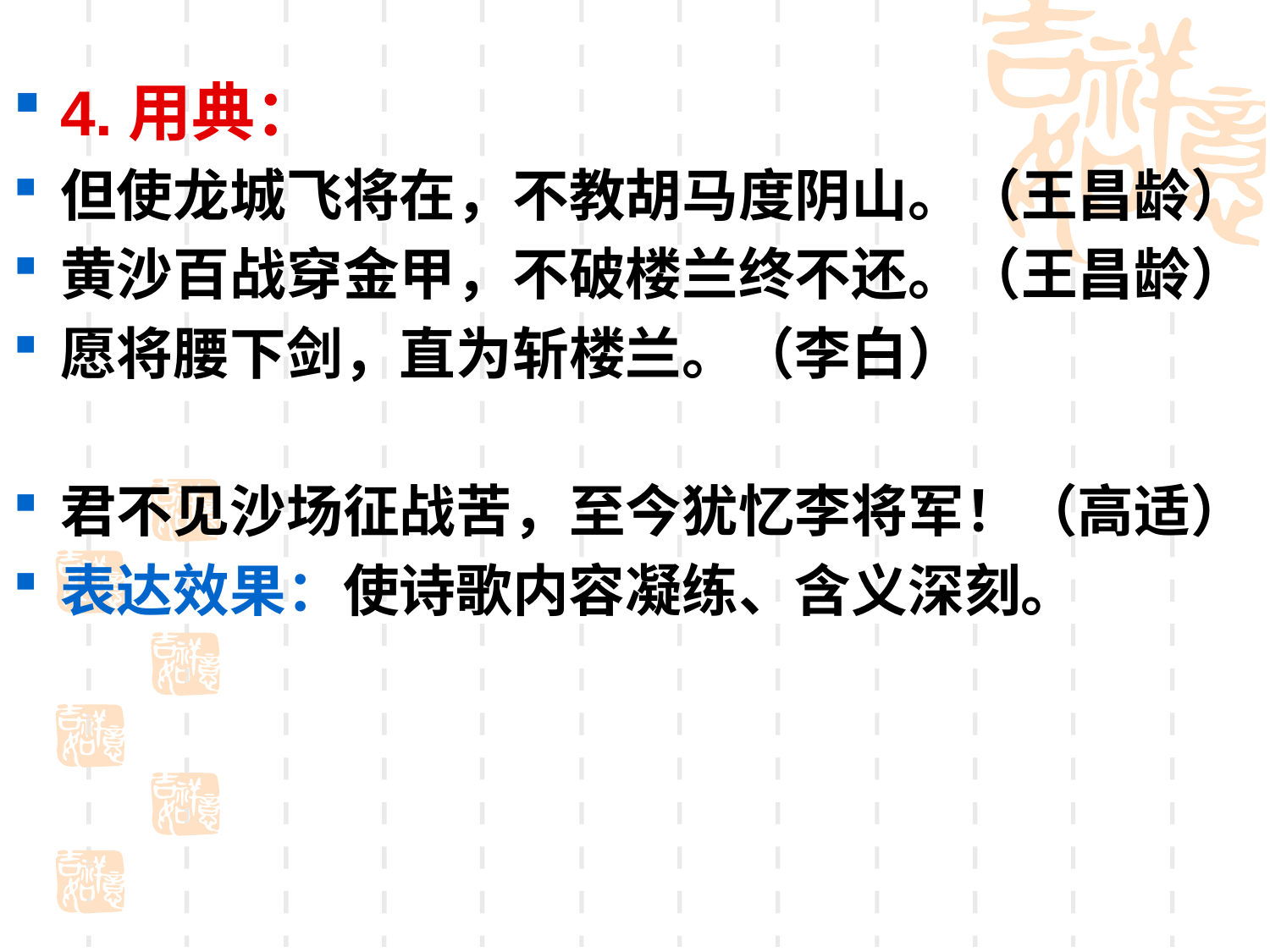

4.用典：
但使龙城飞将在，不教胡马度阴山。（王昌龄）
黄沙百战穿金甲，不破楼兰终不还。（王昌龄）
愿将腰下剑，直为斩楼兰。（李白）

君不见沙场征战苦，至今犹忆李将军！（高适）
表达效果：使诗歌内容凝练、含义深刻。